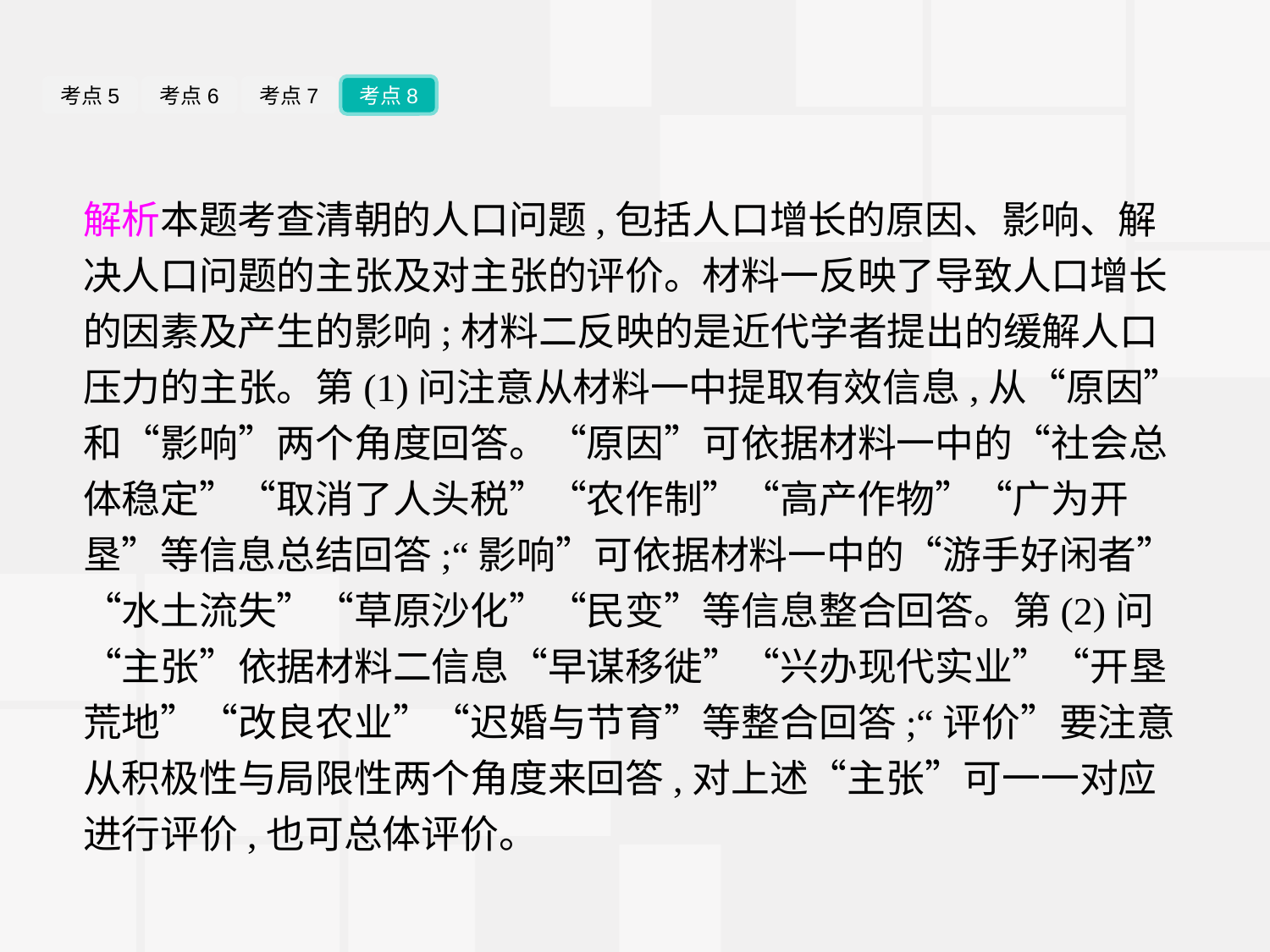

考点5
考点6
考点7
考点8
解析本题考查清朝的人口问题,包括人口增长的原因、影响、解决人口问题的主张及对主张的评价。材料一反映了导致人口增长的因素及产生的影响;材料二反映的是近代学者提出的缓解人口压力的主张。第(1)问注意从材料一中提取有效信息,从“原因”和“影响”两个角度回答。“原因”可依据材料一中的“社会总体稳定”“取消了人头税”“农作制”“高产作物”“广为开垦”等信息总结回答;“影响”可依据材料一中的“游手好闲者”“水土流失”“草原沙化”“民变”等信息整合回答。第(2)问“主张”依据材料二信息“早谋移徙”“兴办现代实业”“开垦荒地”“改良农业”“迟婚与节育”等整合回答;“评价”要注意从积极性与局限性两个角度来回答,对上述“主张”可一一对应进行评价,也可总体评价。